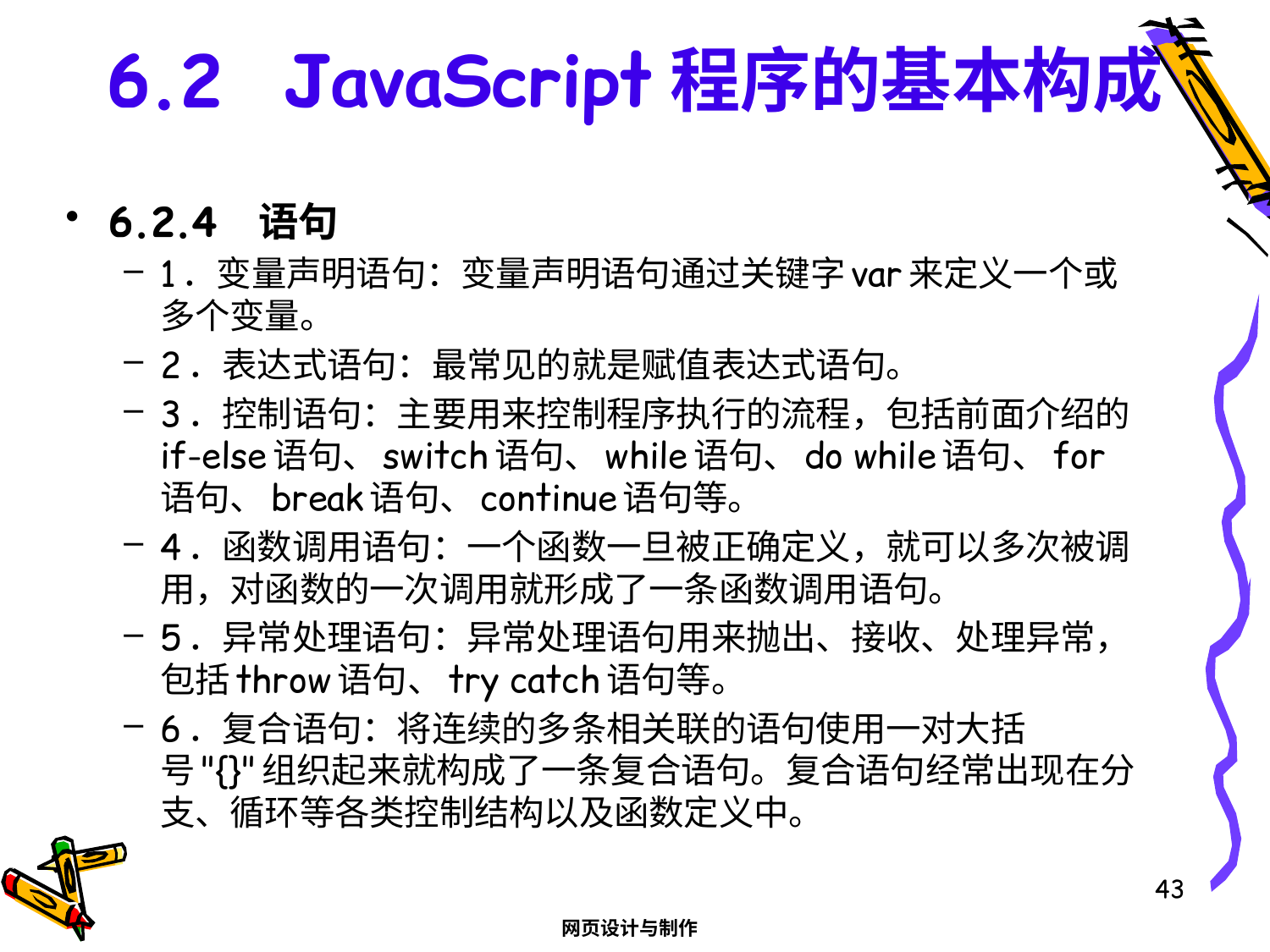

# 6.2  JavaScript程序的基本构成
6.2.4  语句
1．变量声明语句：变量声明语句通过关键字var来定义一个或多个变量。
2．表达式语句：最常见的就是赋值表达式语句。
3．控制语句：主要用来控制程序执行的流程，包括前面介绍的if-else语句、switch语句、while语句、do while语句、for语句、break语句、continue语句等。
4．函数调用语句：一个函数一旦被正确定义，就可以多次被调用，对函数的一次调用就形成了一条函数调用语句。
5．异常处理语句：异常处理语句用来抛出、接收、处理异常，包括throw语句、try catch语句等。
6．复合语句：将连续的多条相关联的语句使用一对大括号"{}"组织起来就构成了一条复合语句。复合语句经常出现在分支、循环等各类控制结构以及函数定义中。
43
网页设计与制作